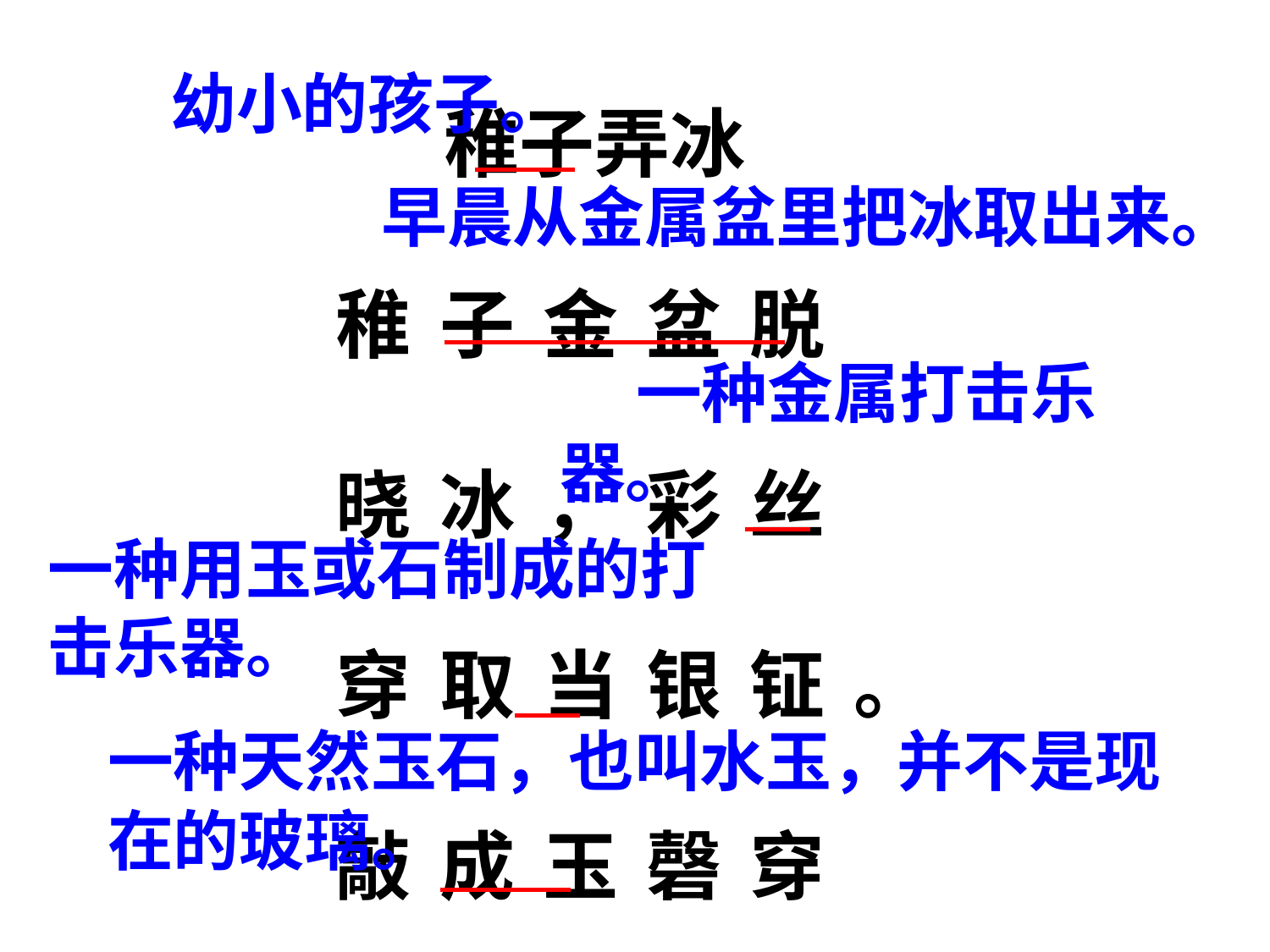

稚子弄冰
稚子金盆脱晓冰，彩丝穿取当银钲。敲成玉磬穿林响，忽作玻璃碎地声。
幼小的孩子。
    早晨从金属盆里把冰取出来。
    一种金属打击乐器。
一种用玉或石制成的打击乐器。
一种天然玉石，也叫水玉，并不是现在的玻璃。